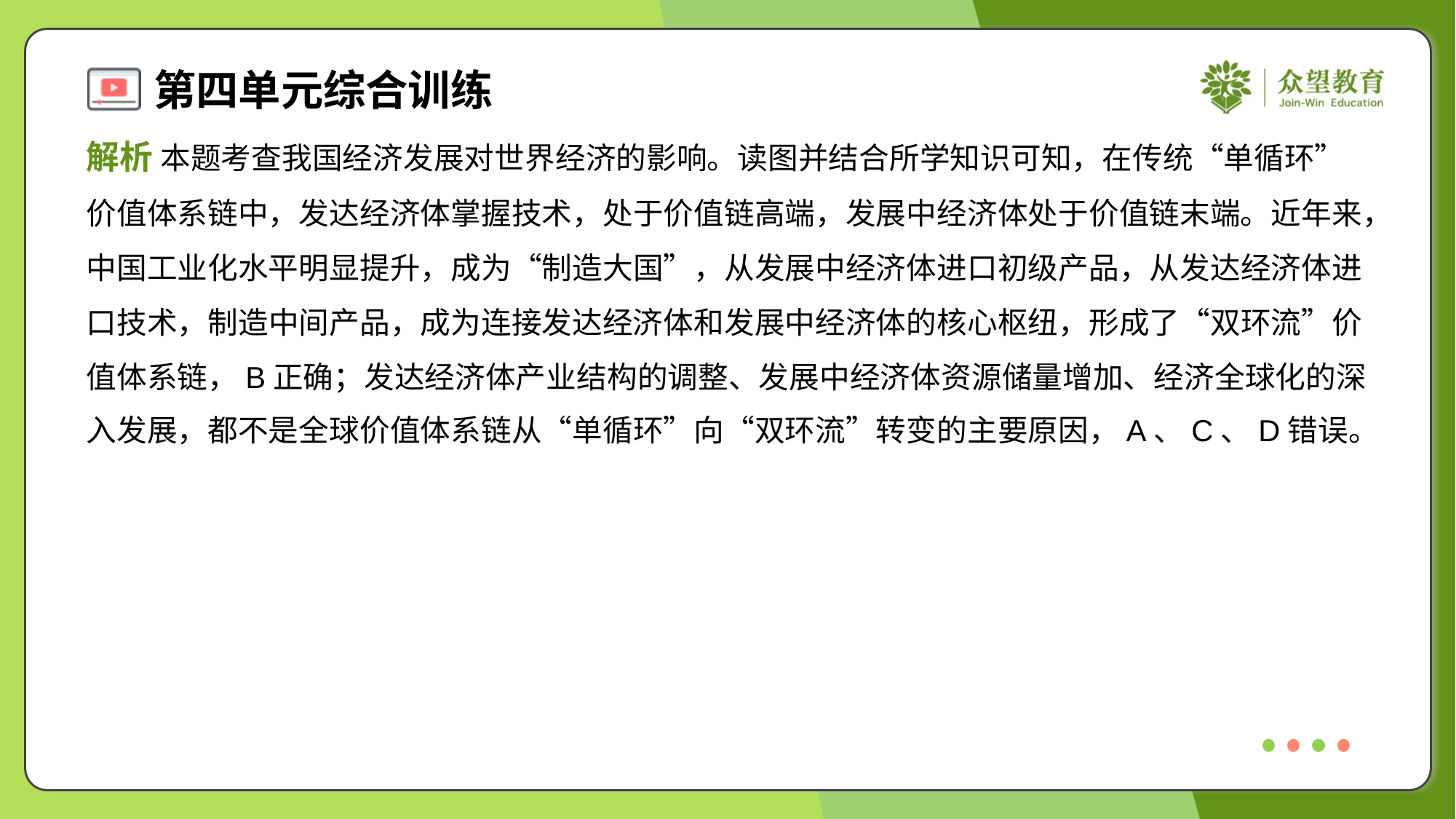

解析 本题考查我国经济发展对世界经济的影响。读图并结合所学知识可知，在传统“单循环”
价值体系链中，发达经济体掌握技术，处于价值链高端，发展中经济体处于价值链末端。近年来，
中国工业化水平明显提升，成为“制造大国”，从发展中经济体进口初级产品，从发达经济体进
口技术，制造中间产品，成为连接发达经济体和发展中经济体的核心枢纽，形成了“双环流”价
值体系链，B正确；发达经济体产业结构的调整、发展中经济体资源储量增加、经济全球化的深
入发展，都不是全球价值体系链从“单循环”向“双环流”转变的主要原因，A、C、D错误。